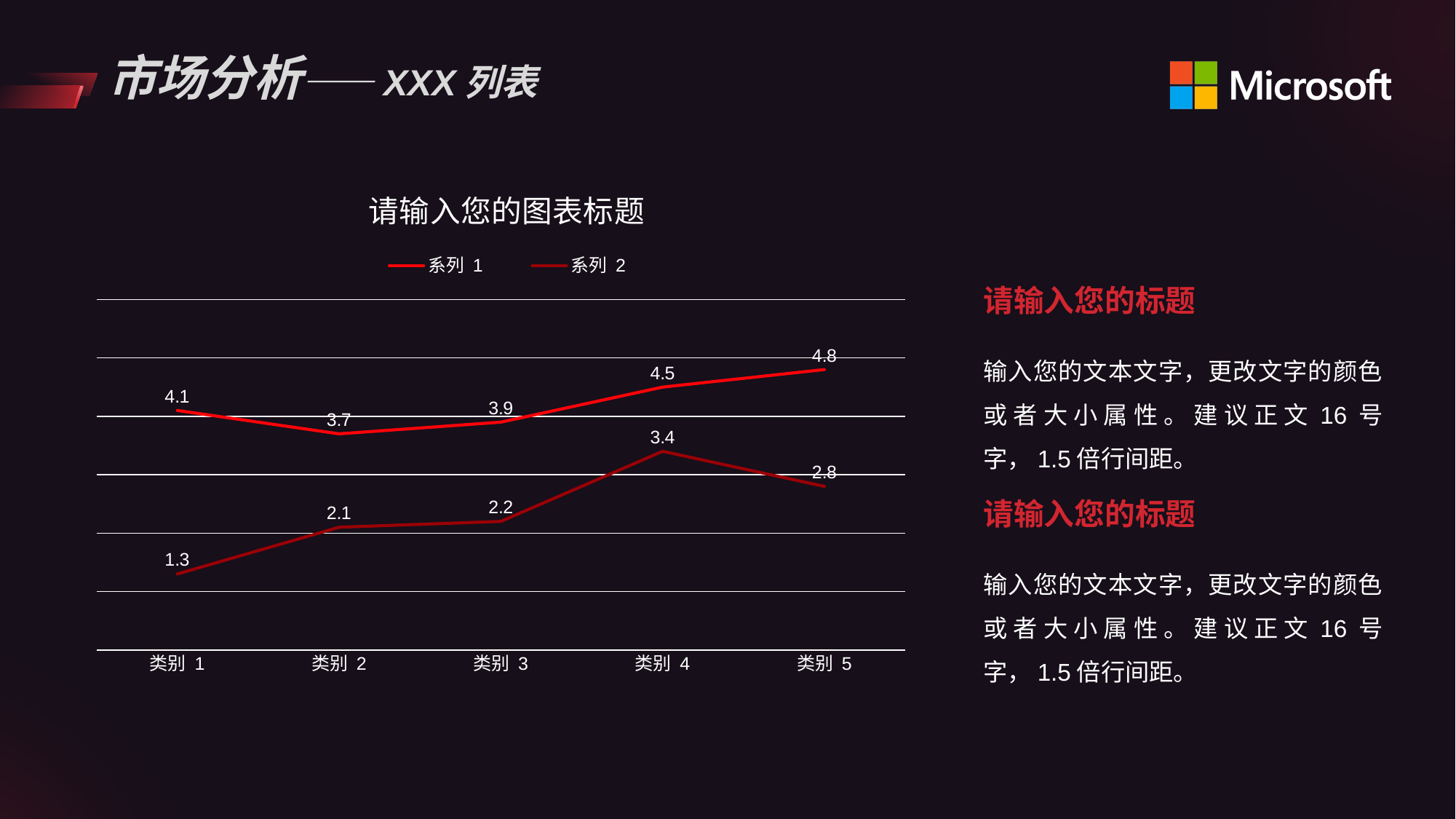

# 市场分析——XXX列表

### Chart: 请输入您的图表标题

| Category | 系列 1 | 系列 2 |
|---|---|---|
| 类别 1 | 4.1 | 1.3 |
| 类别 2 | 3.7 | 2.1 |
| 类别 3 | 3.9 | 2.2 |
| 类别 4 | 4.5 | 3.4 |
| 类别 5 | 4.8 | 2.8 |
请输入您的标题
输入您的文本文字，更改文字的颜色或者大小属性。建议正文16号字，1.5倍行间距。
请输入您的标题
输入您的文本文字，更改文字的颜色或者大小属性。建议正文16号字，1.5倍行间距。